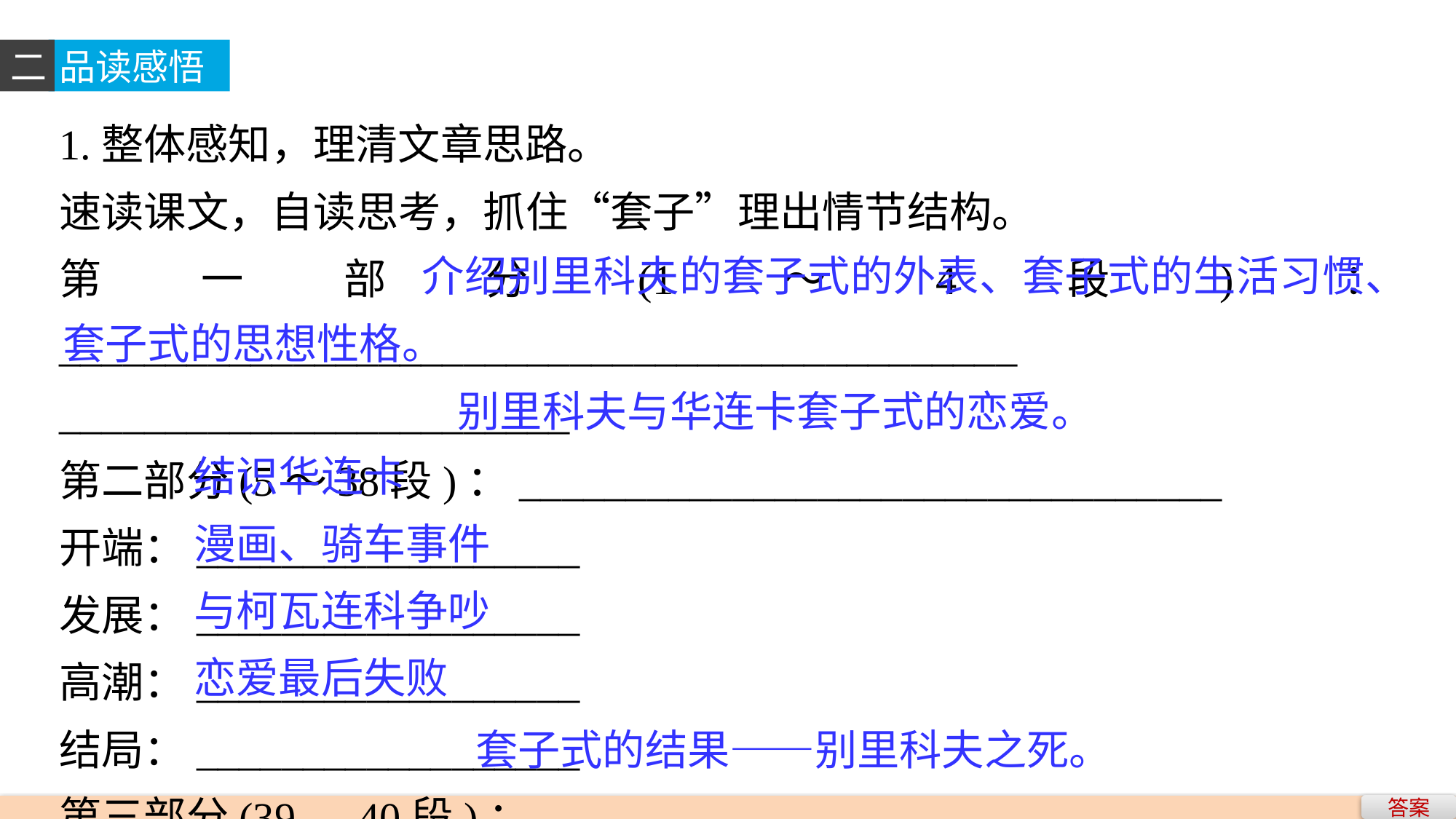

二
品读感悟
1.整体感知，理清文章思路。
速读课文，自读思考，抓住“套子”理出情节结构。
第一部分(1～4段)：_____________________________________________
________________________
第二部分(5～38段)：_________________________________
开端：__________________
发展：__________________
高潮：__________________
结局：__________________
第三部分(39、40段)：_________________________________
                                   介绍别里科夫的套子式的外表、套子式的生活习惯、套子式的思想性格。
别里科夫与华连卡套子式的恋爱。
结识华连卡
漫画、骑车事件
与柯瓦连科争吵
恋爱最后失败
套子式的结果——别里科夫之死。
答案